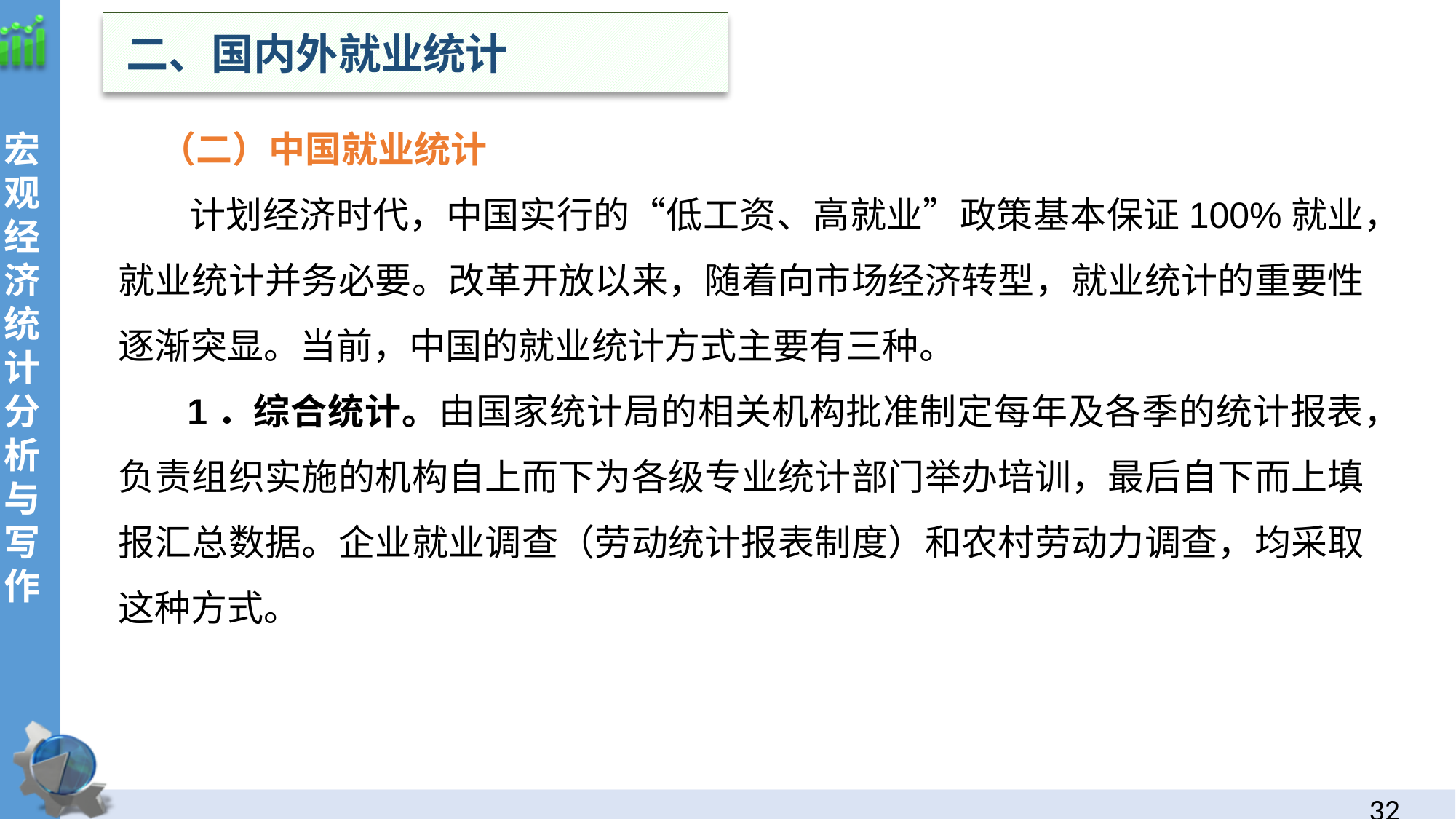

二、国内外就业统计
    （二）中国就业统计
   计划经济时代，中国实行的“低工资、高就业”政策基本保证100%就业，就业统计并务必要。改革开放以来，随着向市场经济转型，就业统计的重要性逐渐突显。当前，中国的就业统计方式主要有三种。
   1．综合统计。由国家统计局的相关机构批准制定每年及各季的统计报表，负责组织实施的机构自上而下为各级专业统计部门举办培训，最后自下而上填报汇总数据。企业就业调查（劳动统计报表制度）和农村劳动力调查，均采取这种方式。
32